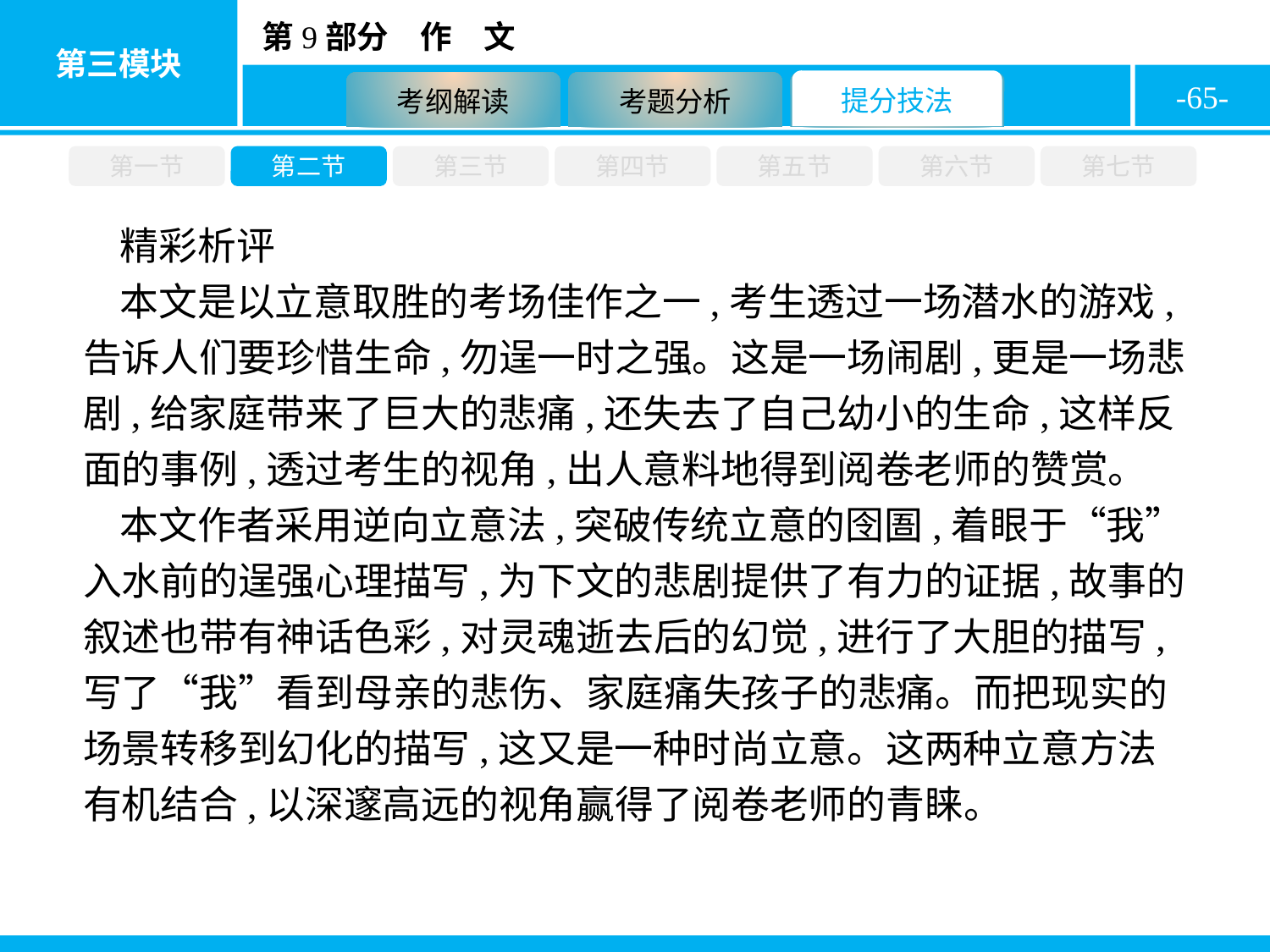

-65-
第一节
第二节
第三节
第四节
第五节
第六节
第七节
精彩析评
本文是以立意取胜的考场佳作之一,考生透过一场潜水的游戏,告诉人们要珍惜生命,勿逞一时之强。这是一场闹剧,更是一场悲剧,给家庭带来了巨大的悲痛,还失去了自己幼小的生命,这样反面的事例,透过考生的视角,出人意料地得到阅卷老师的赞赏。
本文作者采用逆向立意法,突破传统立意的囹圄,着眼于“我”入水前的逞强心理描写,为下文的悲剧提供了有力的证据,故事的叙述也带有神话色彩,对灵魂逝去后的幻觉,进行了大胆的描写,写了“我”看到母亲的悲伤、家庭痛失孩子的悲痛。而把现实的场景转移到幻化的描写,这又是一种时尚立意。这两种立意方法有机结合,以深邃高远的视角赢得了阅卷老师的青睐。